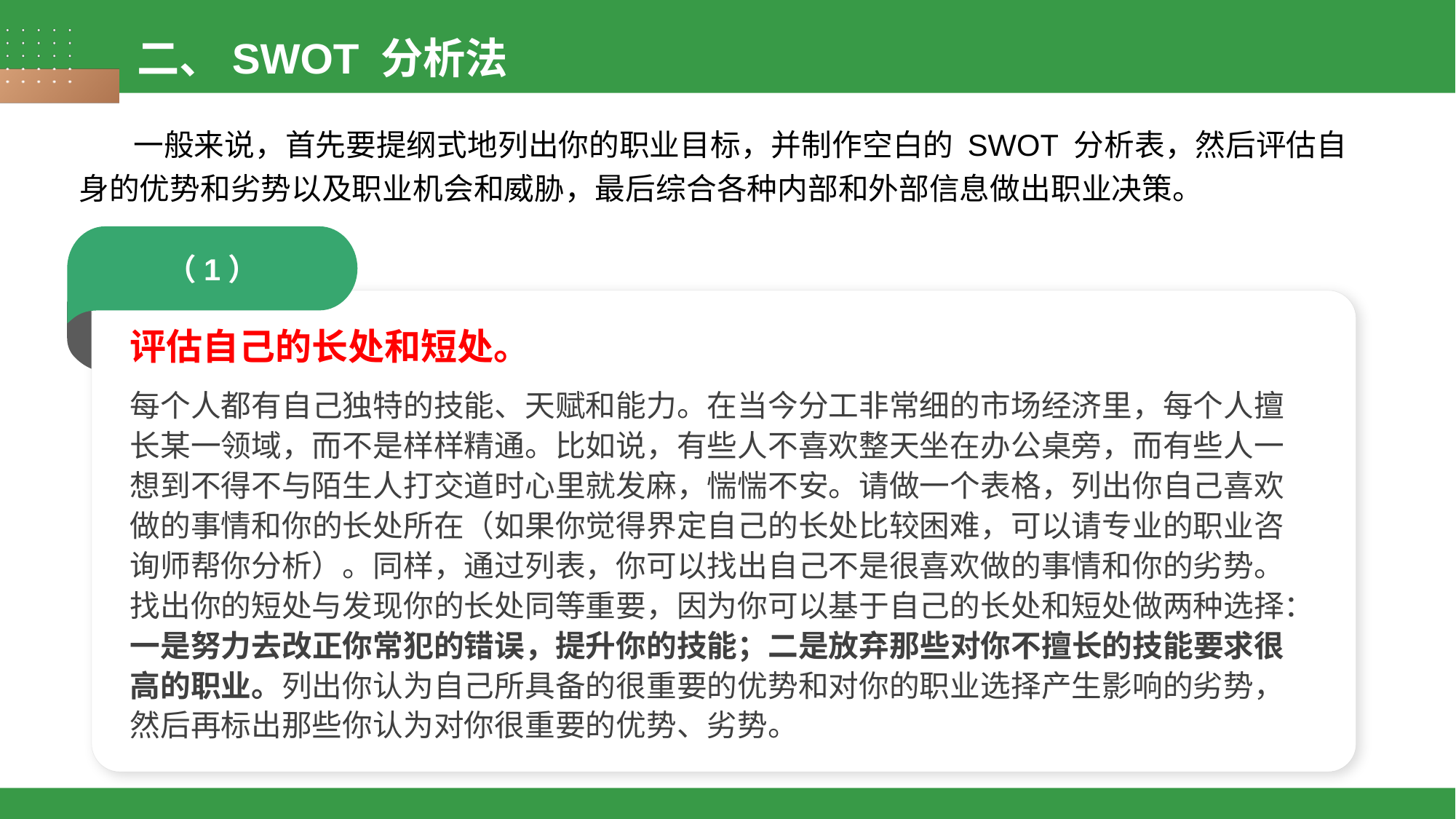

二、SWOT 分析法
一般来说，首先要提纲式地列出你的职业目标，并制作空白的 SWOT 分析表，然后评估自身的优势和劣势以及职业机会和威胁，最后综合各种内部和外部信息做出职业决策。
（1）

评估自己的长处和短处。
每个人都有自己独特的技能、天赋和能力。在当今分工非常细的市场经济里，每个人擅长某一领域，而不是样样精通。比如说，有些人不喜欢整天坐在办公桌旁，而有些人一想到不得不与陌生人打交道时心里就发麻，惴惴不安。请做一个表格，列出你自己喜欢做的事情和你的长处所在（如果你觉得界定自己的长处比较困难，可以请专业的职业咨询师帮你分析）。同样，通过列表，你可以找出自己不是很喜欢做的事情和你的劣势。找出你的短处与发现你的长处同等重要，因为你可以基于自己的长处和短处做两种选择：一是努力去改正你常犯的错误，提升你的技能；二是放弃那些对你不擅长的技能要求很高的职业。列出你认为自己所具备的很重要的优势和对你的职业选择产生影响的劣势，然后再标出那些你认为对你很重要的优势、劣势。